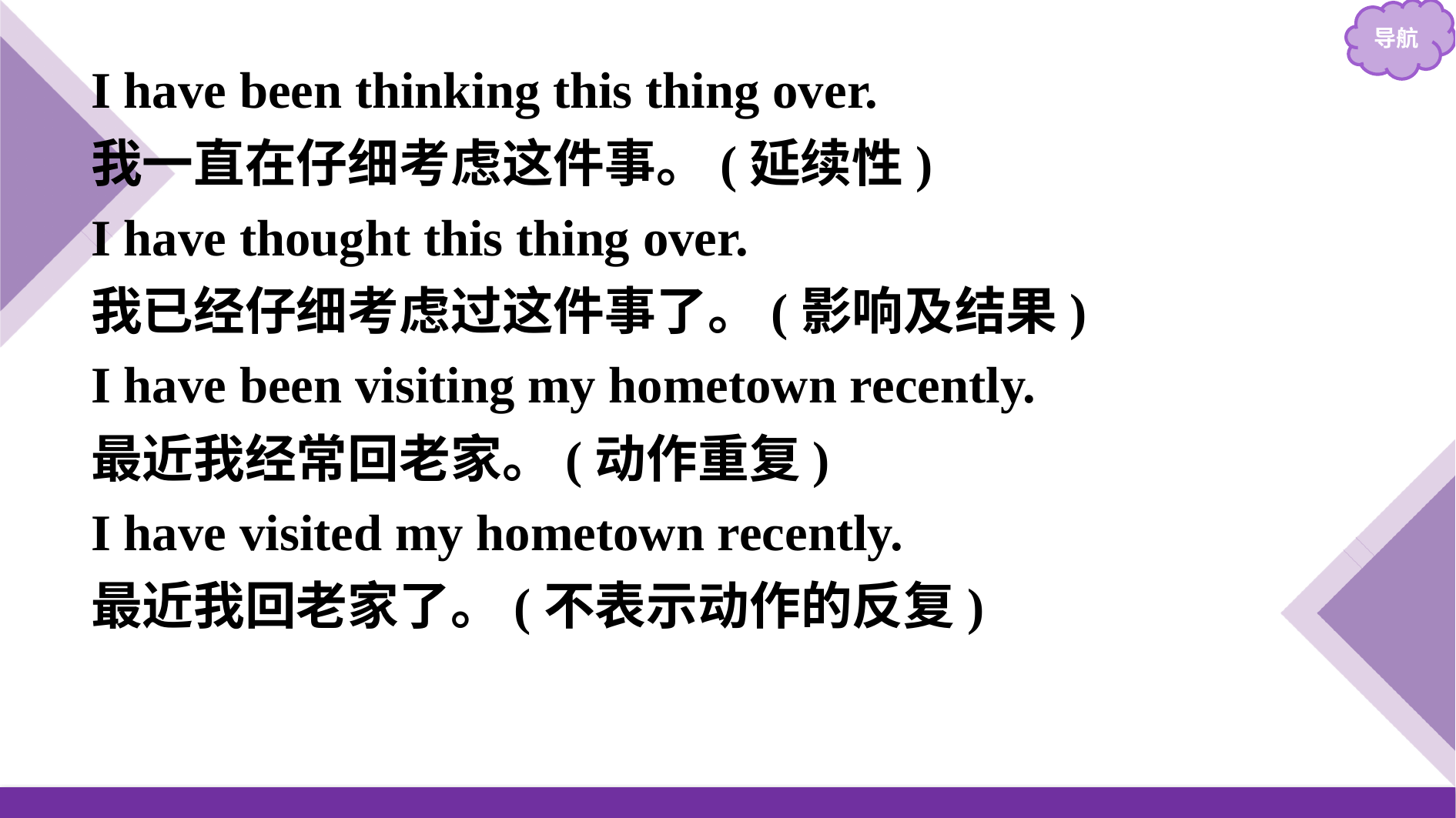

I have been thinking this thing over.
我一直在仔细考虑这件事。(延续性)
I have thought this thing over.
我已经仔细考虑过这件事了。(影响及结果)
I have been visiting my hometown recently.
最近我经常回老家。(动作重复)
I have visited my hometown recently.
最近我回老家了。(不表示动作的反复)